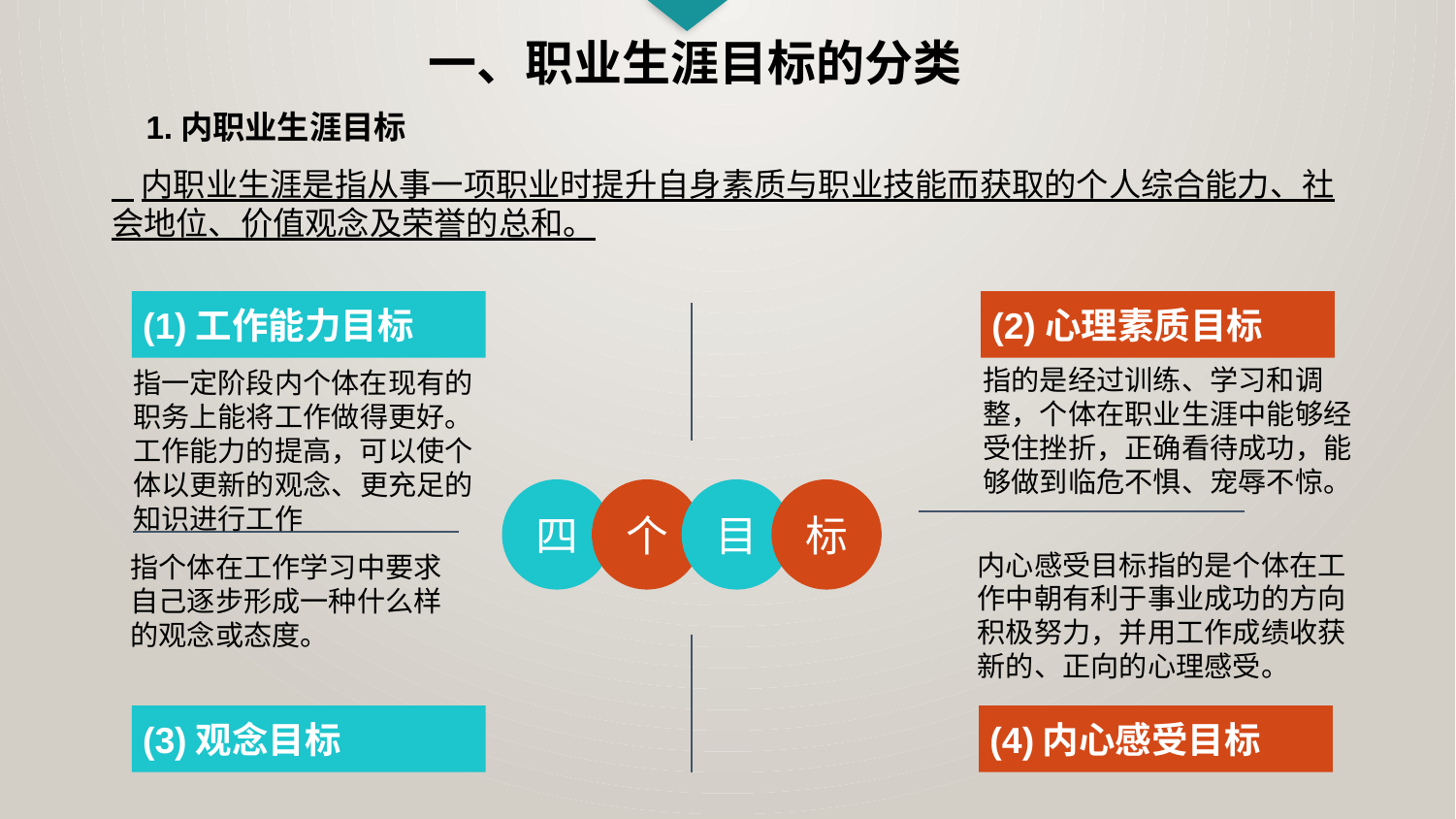

一、职业生涯目标的分类
1.内职业生涯目标
   内职业生涯是指从事一项职业时提升自身素质与职业技能而获取的个人综合能力、社会地位、价值观念及荣誉的总和。
(1)工作能力目标
(2)心理素质目标
指的是经过训练、学习和调整，个体在职业生涯中能够经受住挫折，正确看待成功，能够做到临危不惧、宠辱不惊。
指一定阶段内个体在现有的职务上能将工作做得更好。工作能力的提高，可以使个体以更新的观念、更充足的知识进行工作
四
个
目
标
内心感受目标指的是个体在工作中朝有利于事业成功的方向积极努力，并用工作成绩收获新的、正向的心理感受。
指个体在工作学习中要求自己逐步形成一种什么样的观念或态度。
(3)观念目标
(4)内心感受目标
43